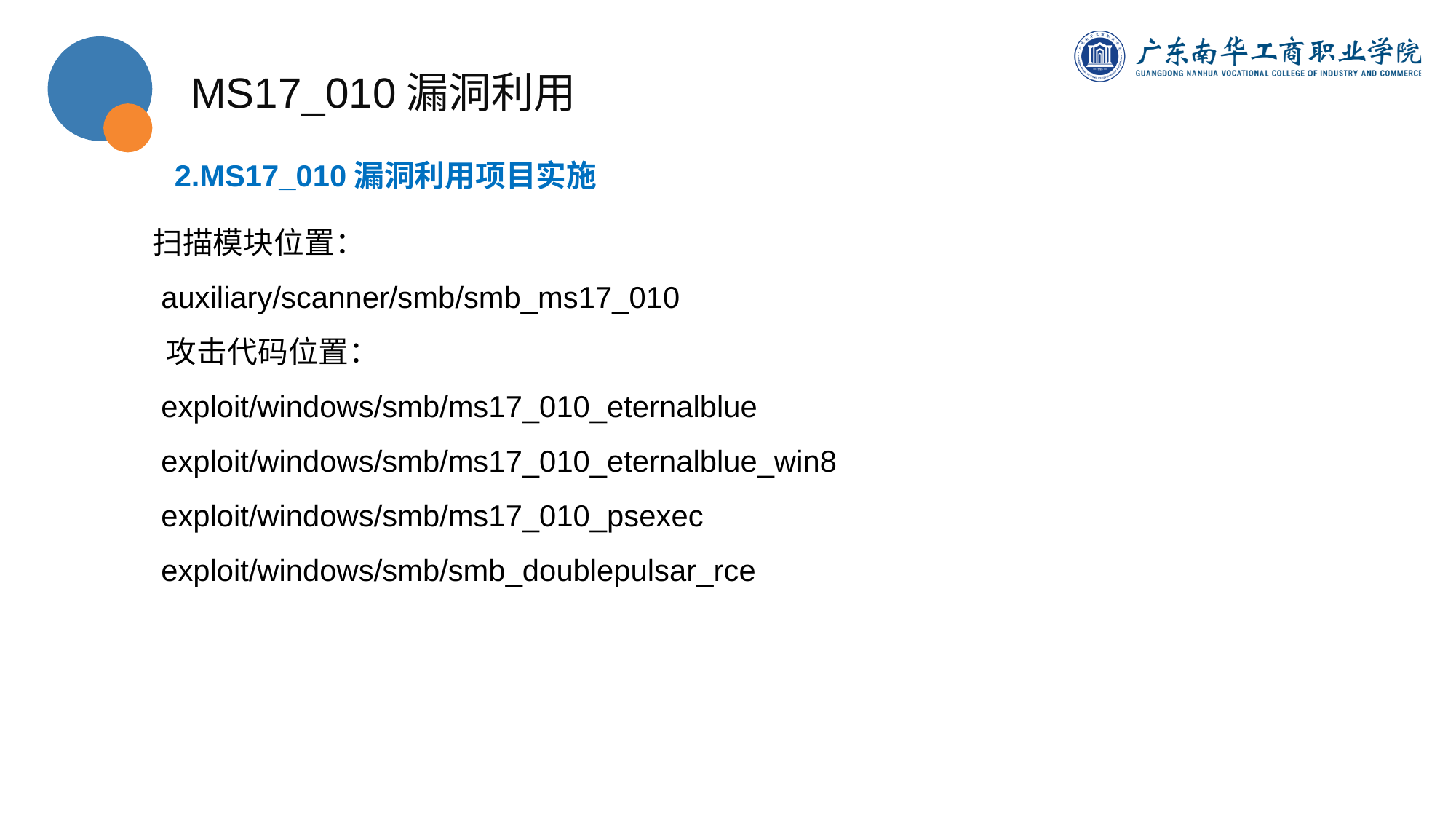

MS17_010漏洞利用

2.MS17_010漏洞利用项目实施
扫描模块位置：
 auxiliary/scanner/smb/smb_ms17_010
 攻击代码位置：
 exploit/windows/smb/ms17_010_eternalblue
 exploit/windows/smb/ms17_010_eternalblue_win8
 exploit/windows/smb/ms17_010_psexec
 exploit/windows/smb/smb_doublepulsar_rce